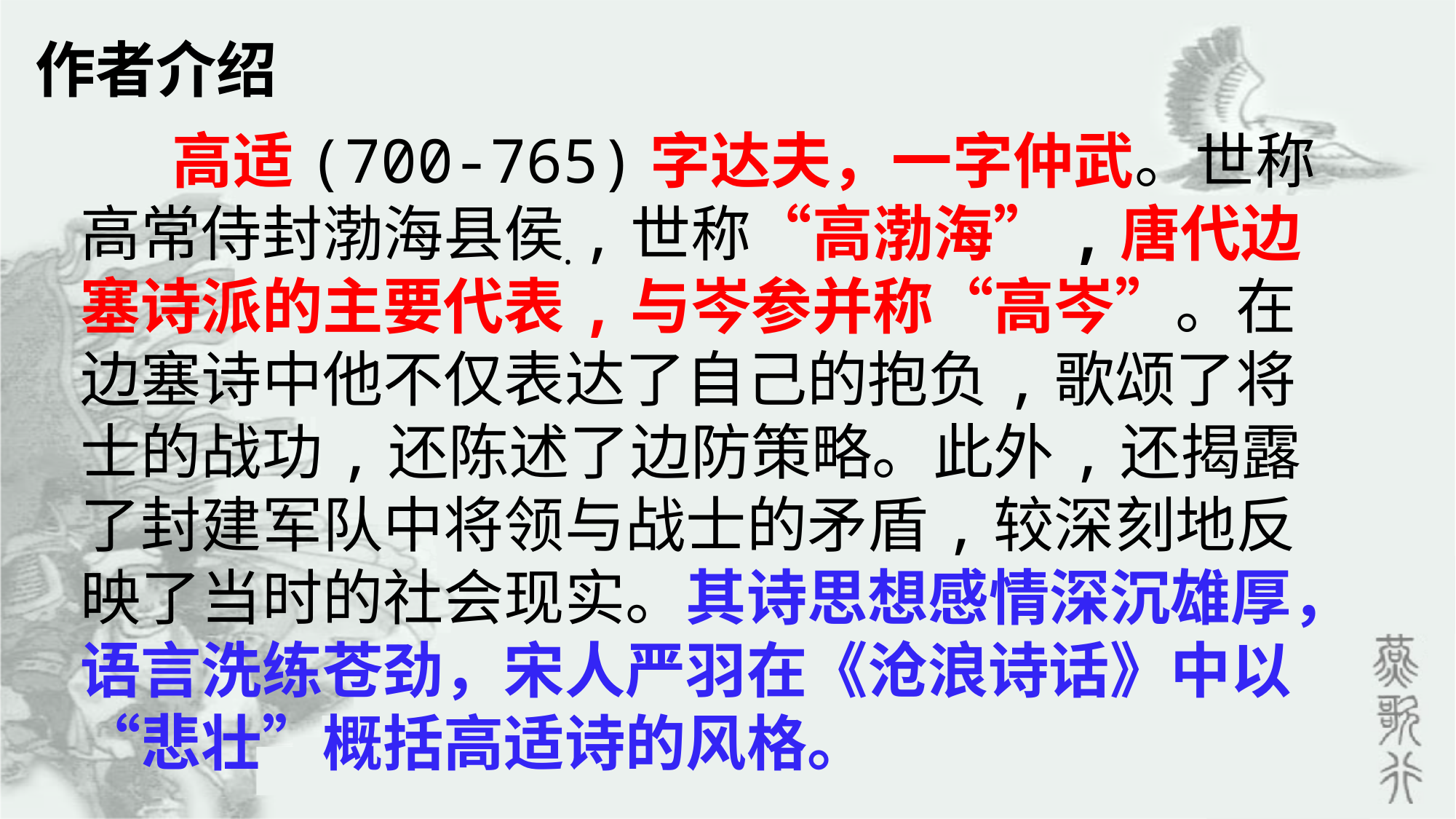

作者介绍
   高适(700-765)字达夫，一字仲武。世称高常侍封渤海县侯,世称“高渤海”,唐代边塞诗派的主要代表,与岑参并称“高岑”。在边塞诗中他不仅表达了自己的抱负,歌颂了将士的战功,还陈述了边防策略。此外,还揭露了封建军队中将领与战士的矛盾,较深刻地反映了当时的社会现实。其诗思想感情深沉雄厚，语言洗练苍劲，宋人严羽在《沧浪诗话》中以“悲壮”概括高适诗的风格。

.